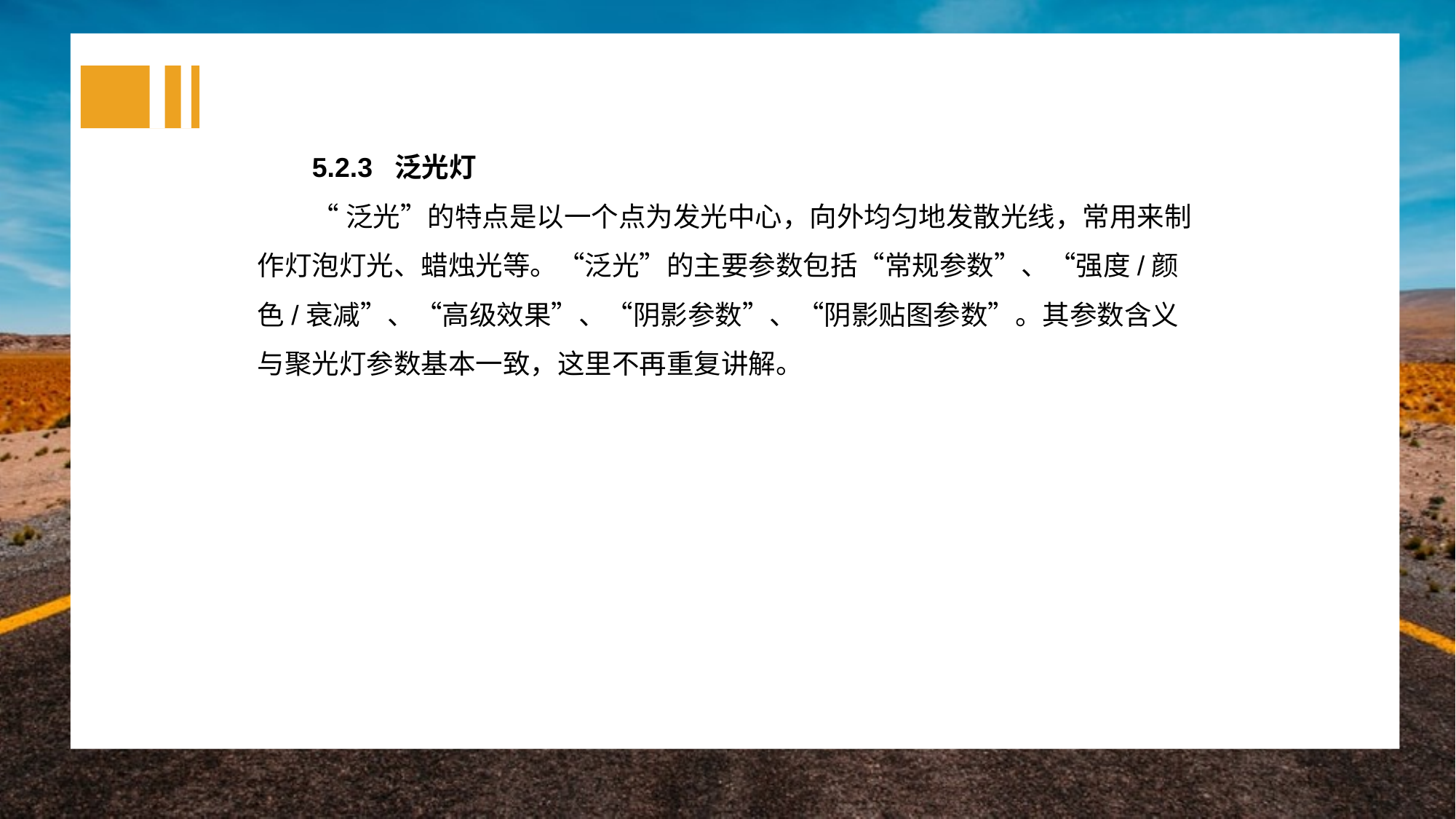

5.2.3  泛光灯
“泛光”的特点是以一个点为发光中心，向外均匀地发散光线，常用来制作灯泡灯光、蜡烛光等。“泛光”的主要参数包括“常规参数”、“强度/颜色/衰减”、“高级效果”、“阴影参数”、“阴影贴图参数”。其参数含义与聚光灯参数基本一致，这里不再重复讲解。